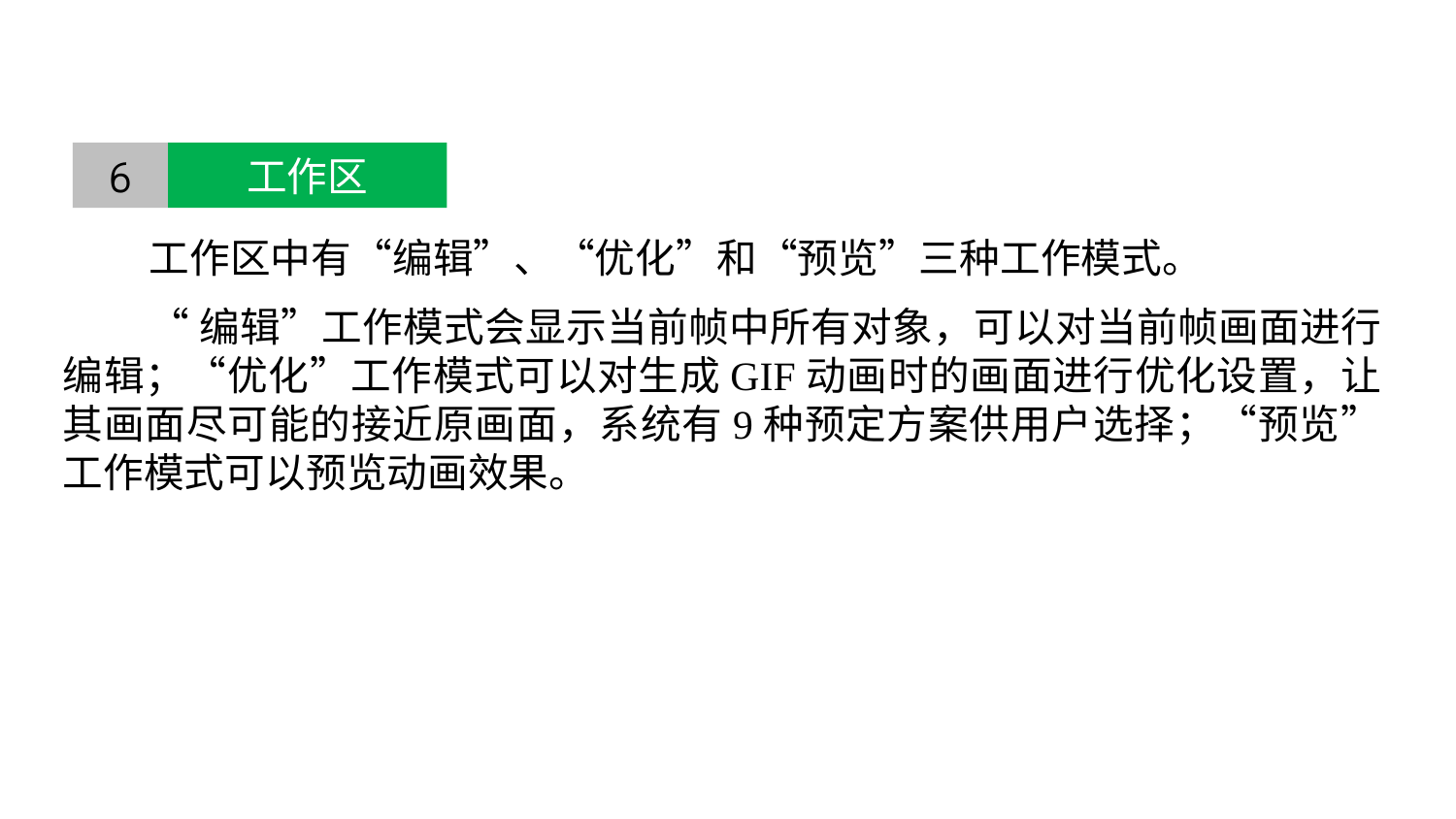

6
工作区

工作区中有“编辑”、“优化”和“预览”三种工作模式。
“编辑”工作模式会显示当前帧中所有对象，可以对当前帧画面进行编辑；“优化”工作模式可以对生成GIF动画时的画面进行优化设置，让其画面尽可能的接近原画面，系统有9种预定方案供用户选择；“预览”工作模式可以预览动画效果。